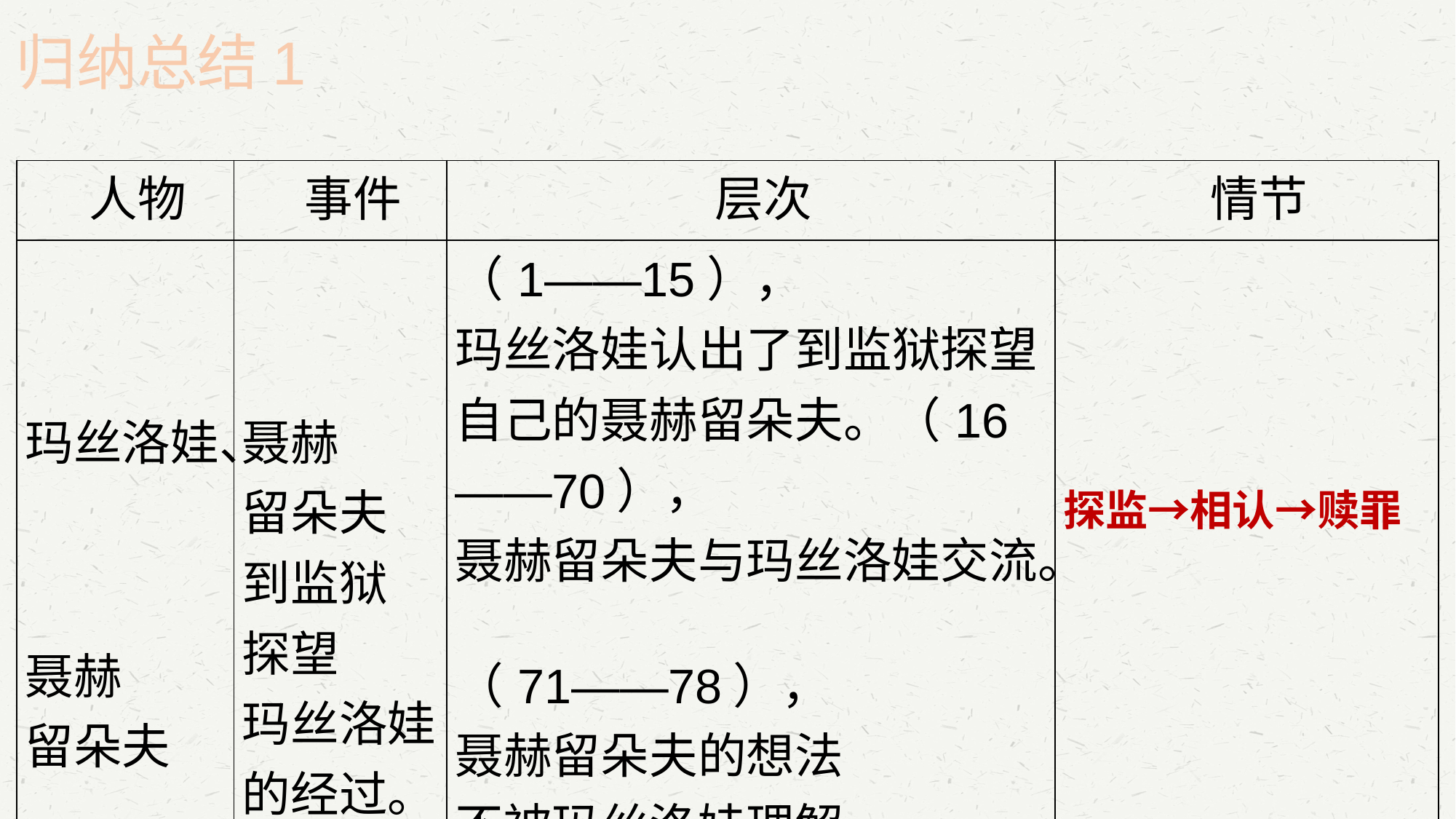

归纳总结1
| 人物 | 事件 | 层次 | 情节 |
| --- | --- | --- | --- |
| 玛丝洛娃、 聂赫 留朵夫 | 聂赫 留朵夫 到监狱 探望 玛丝洛娃的经过。 | （1——15）， 玛丝洛娃认出了到监狱探望自己的聂赫留朵夫。（16——70）， 聂赫留朵夫与玛丝洛娃交流。 （71——78）， 聂赫留朵夫的想法 不被玛丝洛娃理解。 | 探监→相认→赎罪 |